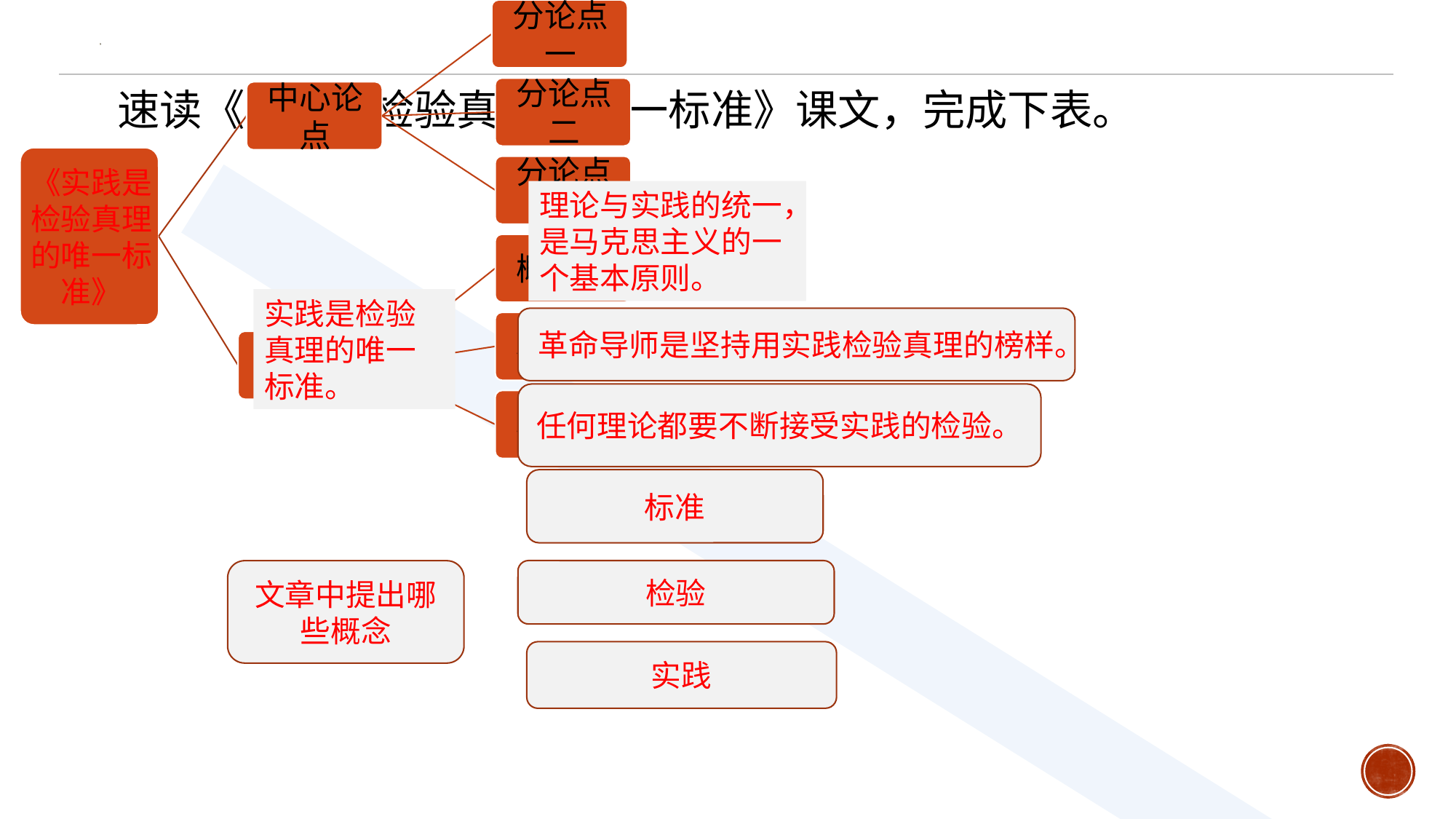

速读《实践是检验真理的唯一标准》课文，完成下表。
理论与实践的统一，是马克思主义的一个基本原则。
《实践是检验真理的唯一标准》

中心论点

分论点一

分论点二

分论点三

辩证概念

概念一

概念二

概念三
实践是检验真理的唯一标准。
革命导师是坚持用实践检验真理的榜样。
任何理论都要不断接受实践的检验。
标准
检验
文章中提出哪些概念
实践